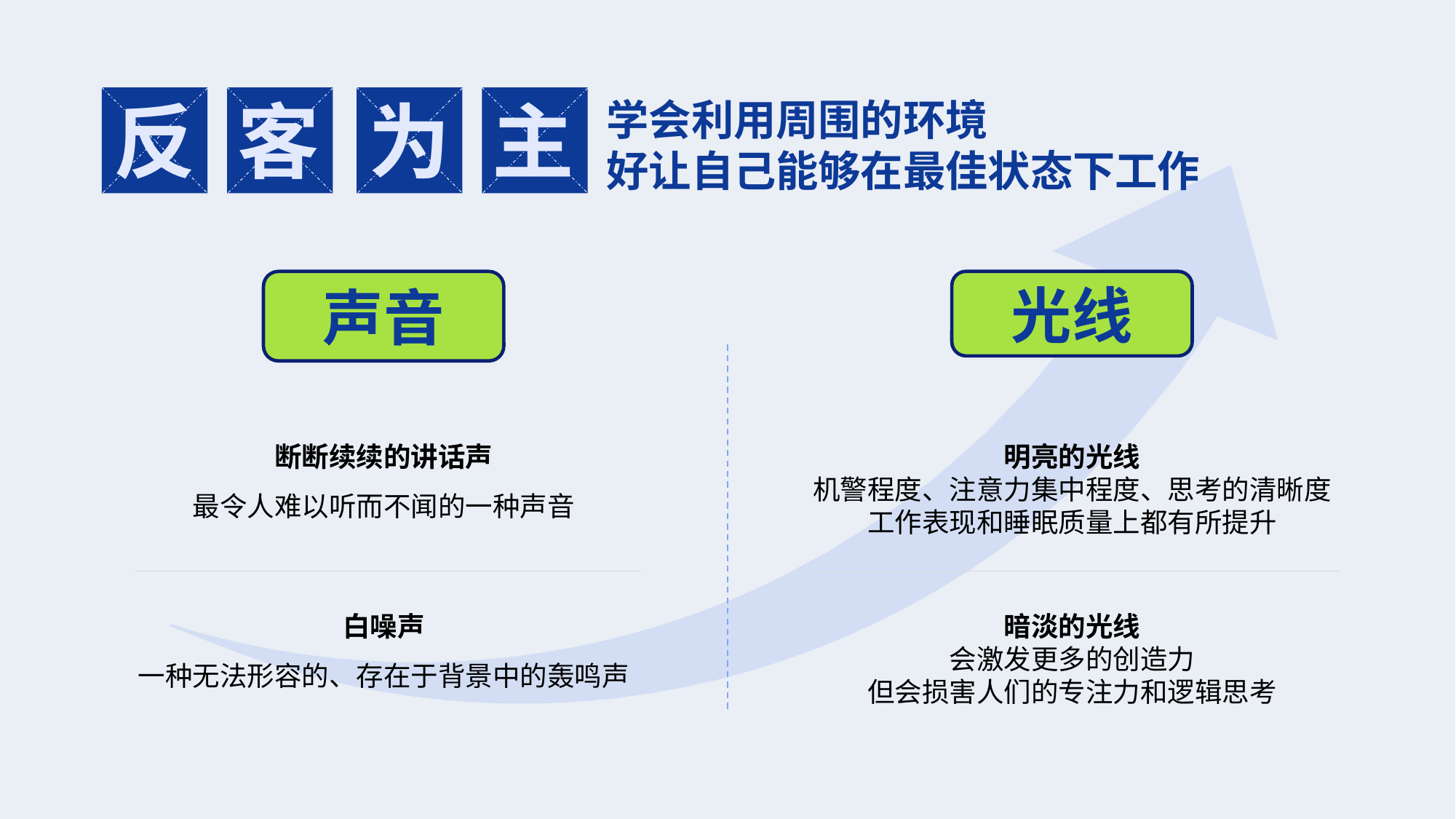

反
客
为
主

学会利用周围的环境
好让自己能够在最佳状态下工作
声音
光线
断断续续的讲话声
最令人难以听而不闻的一种声音
明亮的光线
机警程度、注意力集中程度、思考的清晰度
工作表现和睡眠质量上都有所提升
白噪声
一种无法形容的、存在于背景中的轰鸣声
暗淡的光线
会激发更多的创造力
但会损害人们的专注力和逻辑思考